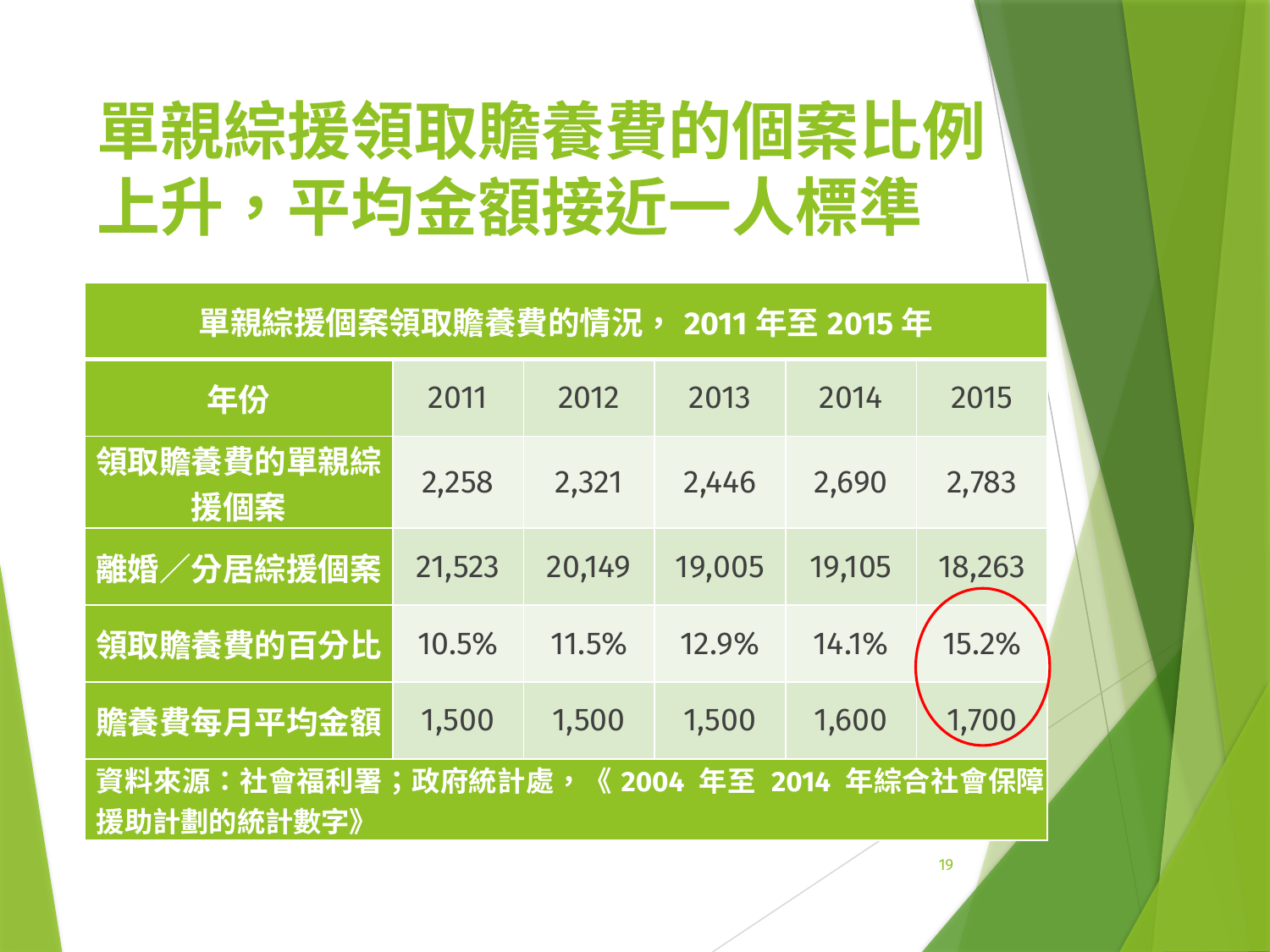

# 單親綜援領取贍養費的個案比例上升，平均金額接近一人標準
| 單親綜援個案領取贍養費的情況，2011年至2015年 |  |  |  |  |  |
| --- | --- | --- | --- | --- | --- |
| 年份 | 2011 | 2012 | 2013 | 2014 | 2015 |
| 領取贍養費的單親綜援個案 | 2,258 | 2,321 | 2,446 | 2,690 | 2,783 |
| 離婚／分居綜援個案 | 21,523 | 20,149 | 19,005 | 19,105 | 18,263 |
| 領取贍養費的百分比 | 10.5% | 11.5% | 12.9% | 14.1% | 15.2% |
| 贍養費每月平均金額 | 1,500 | 1,500 | 1,500 | 1,600 | 1,700 |
| 資料來源：社會福利署；政府統計處，《2004 年至 2014 年綜合社會保障援助計劃的統計數字》 |  |  |  |  |  |

19